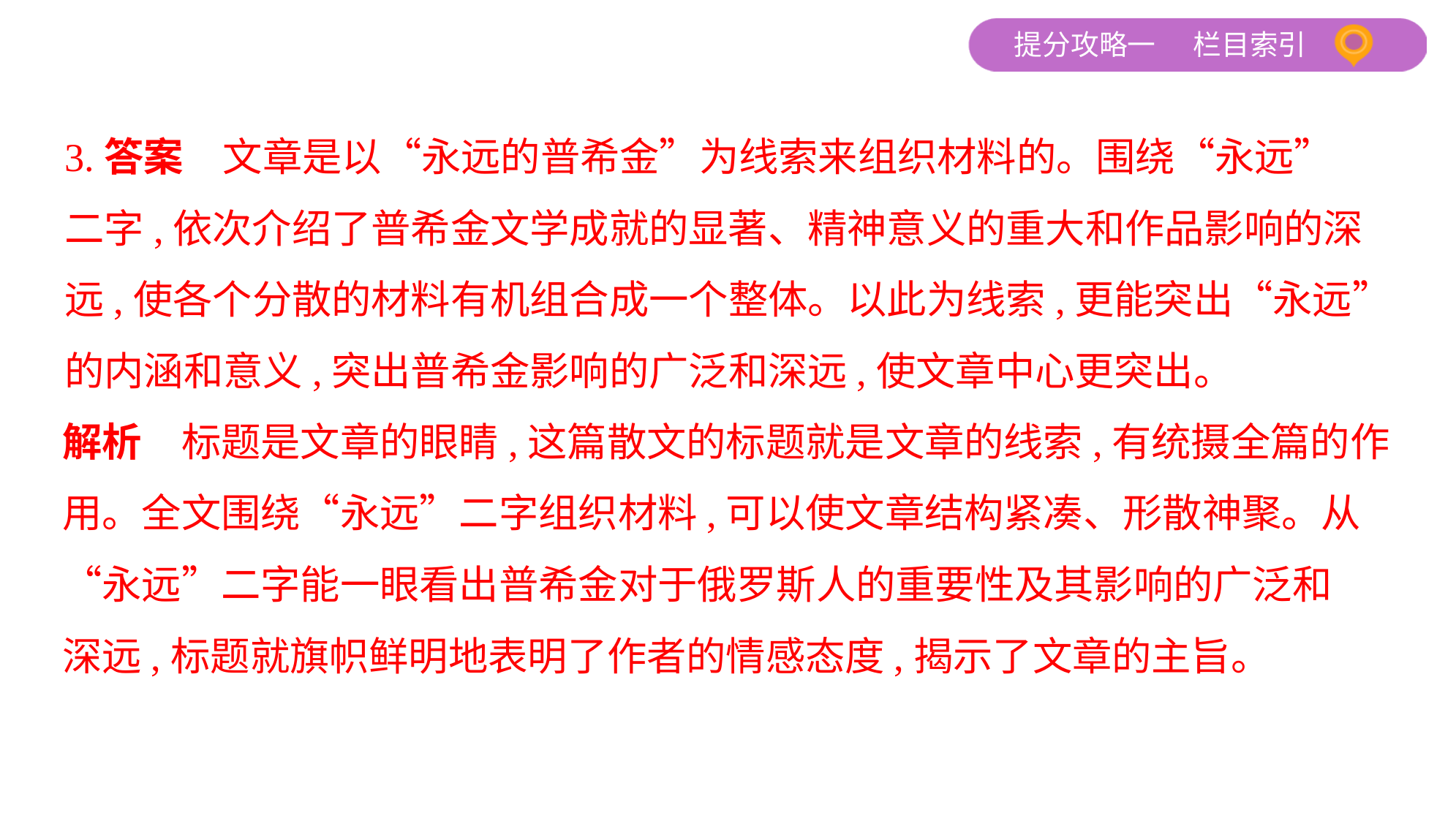

3.答案　文章是以“永远的普希金”为线索来组织材料的。围绕“永远”
二字,依次介绍了普希金文学成就的显著、精神意义的重大和作品影响的深
远,使各个分散的材料有机组合成一个整体。以此为线索,更能突出“永远”
的内涵和意义,突出普希金影响的广泛和深远,使文章中心更突出。
解析　标题是文章的眼睛,这篇散文的标题就是文章的线索,有统摄全篇的作
用。全文围绕“永远”二字组织材料,可以使文章结构紧凑、形散神聚。从
“永远”二字能一眼看出普希金对于俄罗斯人的重要性及其影响的广泛和
深远,标题就旗帜鲜明地表明了作者的情感态度,揭示了文章的主旨。